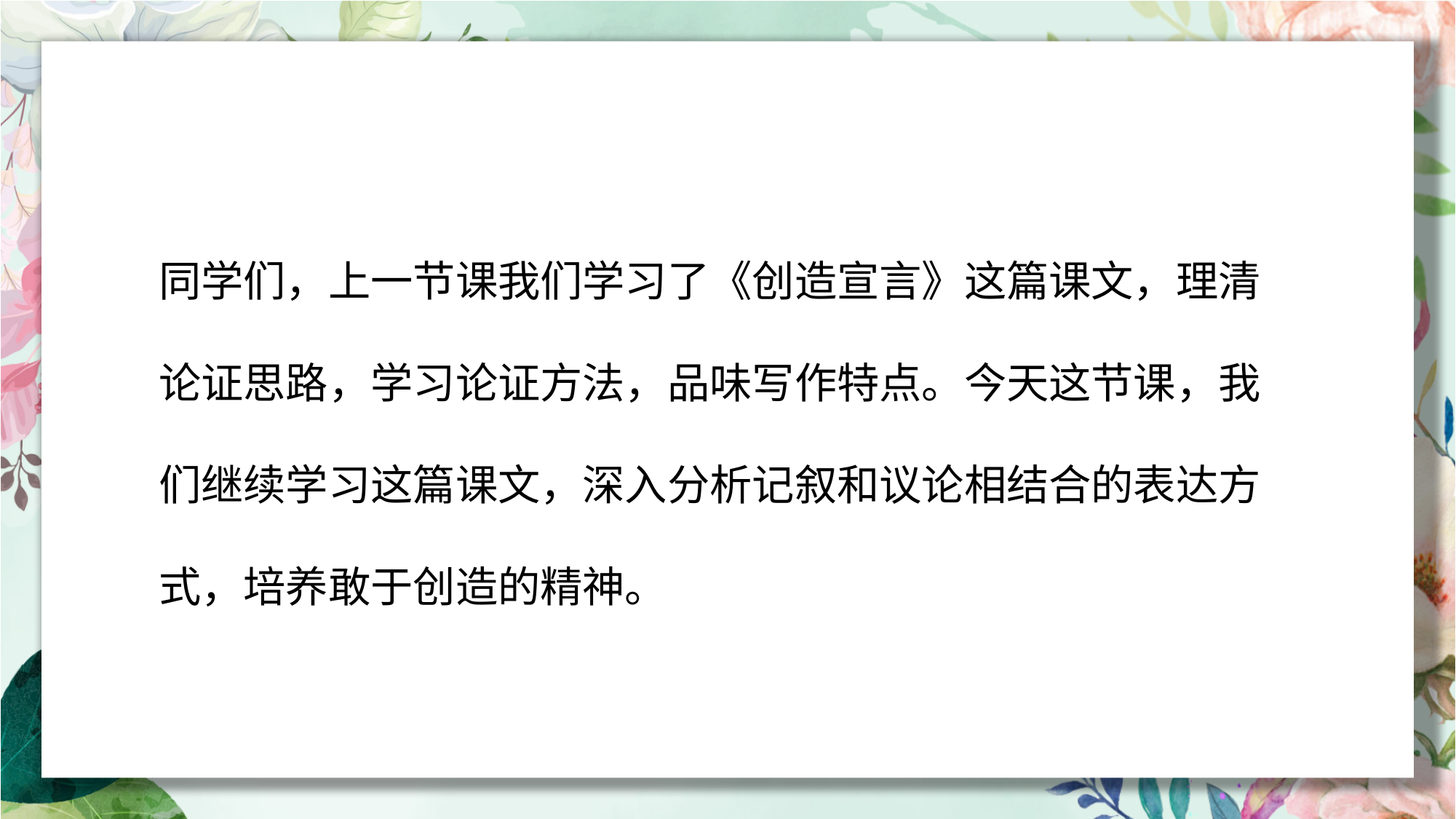

同学们，上一节课我们学习了《创造宣言》这篇课文，理清论证思路，学习论证方法，品味写作特点。今天这节课，我们继续学习这篇课文，深入分析记叙和议论相结合的表达方式，培养敢于创造的精神。